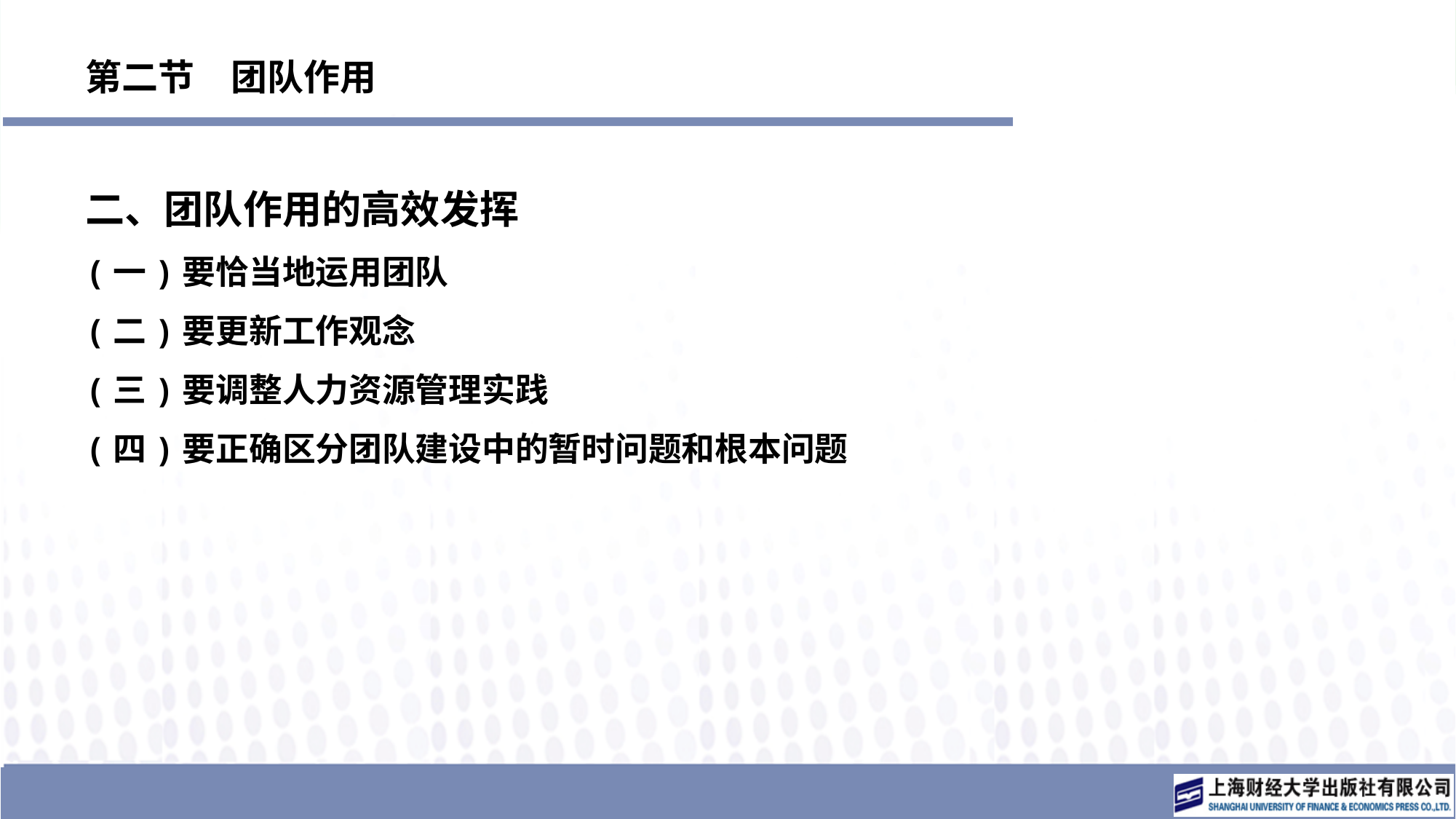

# 第二节　团队作用
二、团队作用的高效发挥
(一)要恰当地运用团队
(二)要更新工作观念
(三)要调整人力资源管理实践
(四)要正确区分团队建设中的暂时问题和根本问题